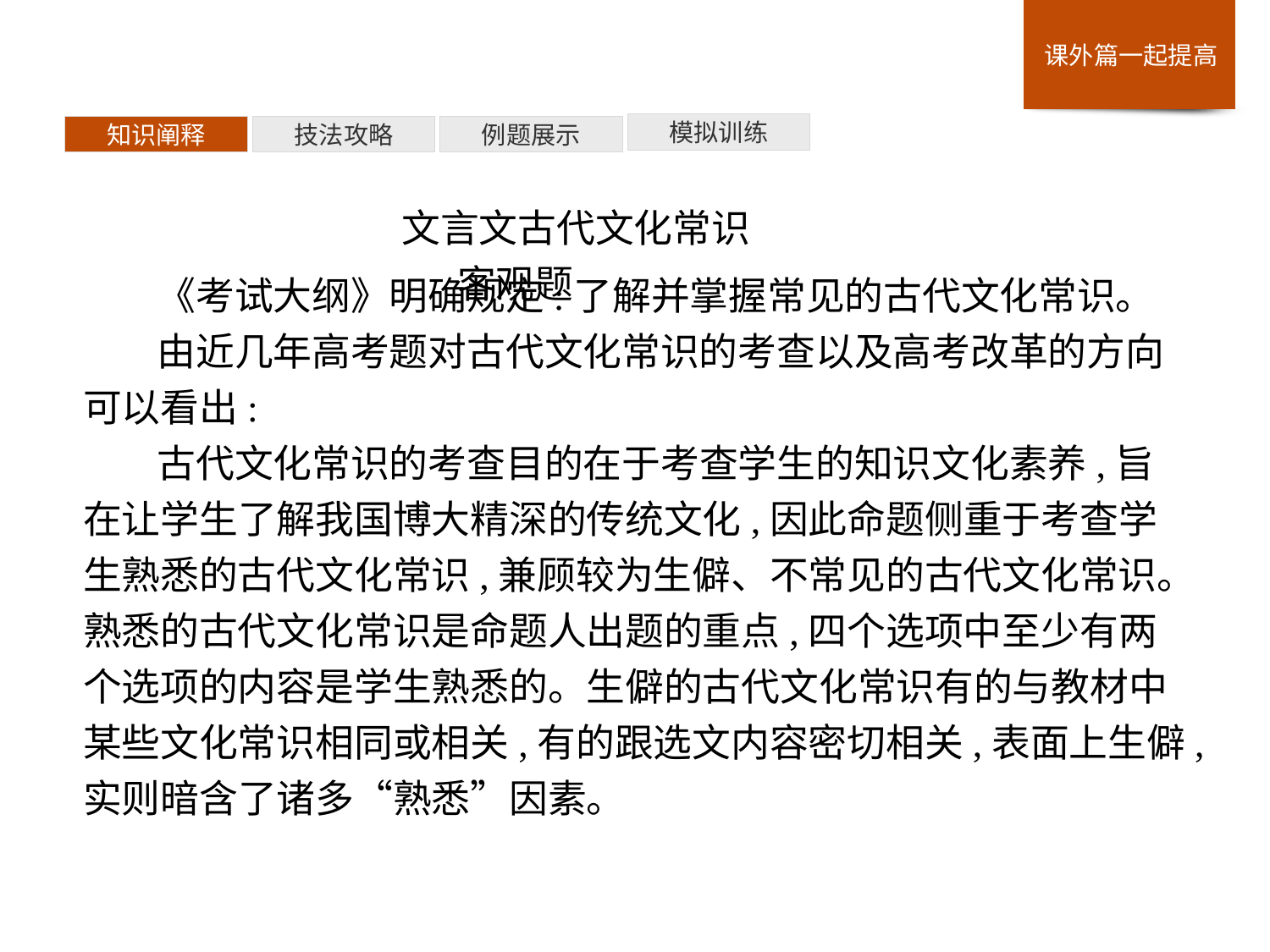

模拟训练
例题展示
技法攻略
知识阐释
文言文古代文化常识客观题
《考试大纲》明确规定:了解并掌握常见的古代文化常识。
由近几年高考题对古代文化常识的考查以及高考改革的方向可以看出:
古代文化常识的考查目的在于考查学生的知识文化素养,旨在让学生了解我国博大精深的传统文化,因此命题侧重于考查学生熟悉的古代文化常识,兼顾较为生僻、不常见的古代文化常识。熟悉的古代文化常识是命题人出题的重点,四个选项中至少有两个选项的内容是学生熟悉的。生僻的古代文化常识有的与教材中某些文化常识相同或相关,有的跟选文内容密切相关,表面上生僻,实则暗含了诸多“熟悉”因素。